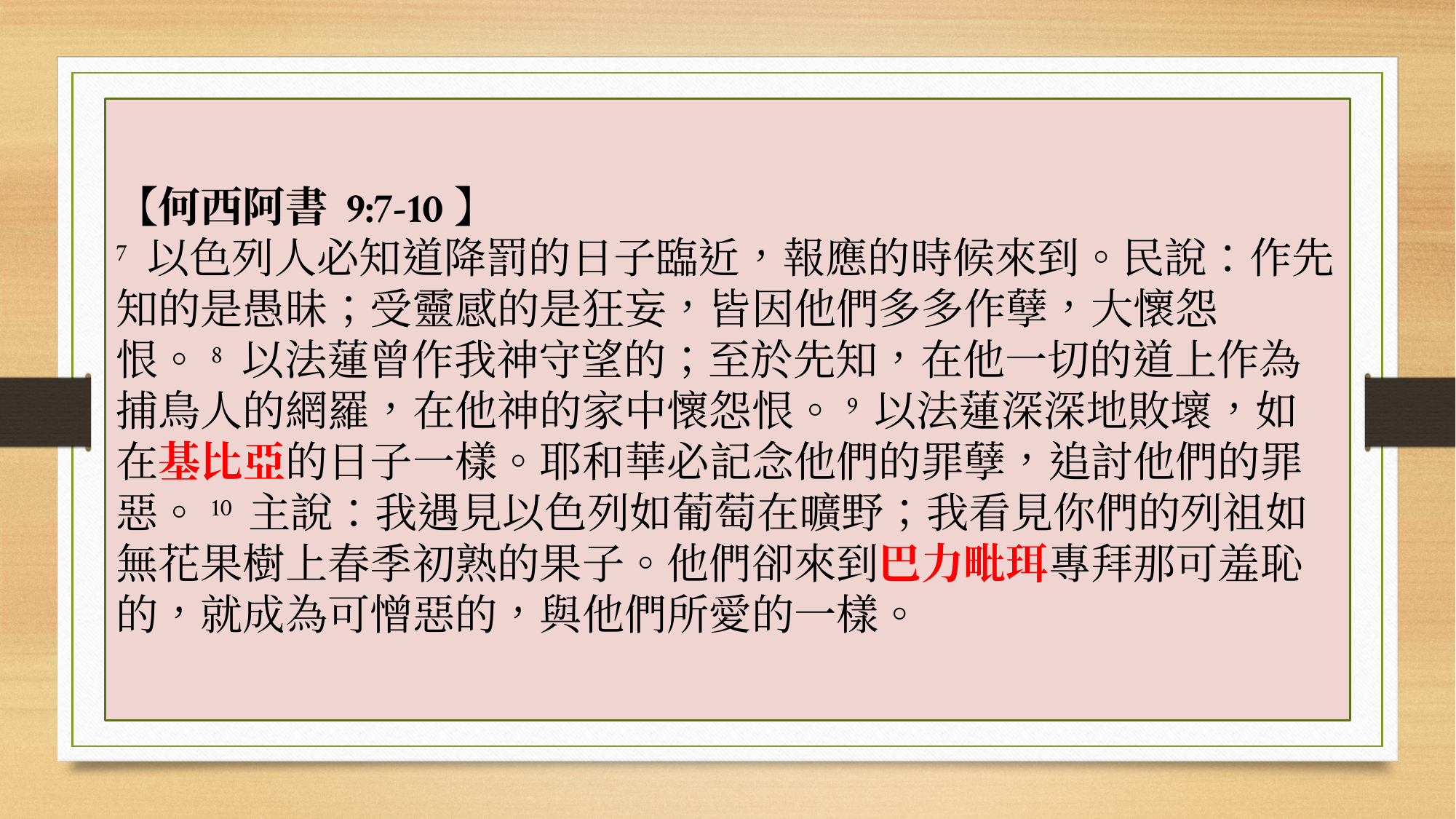

【何西阿書 9:7-10】
7 以色列人必知道降罰的日子臨近，報應的時候來到。民說：作先知的是愚昧；受靈感的是狂妄，皆因他們多多作孽，大懷怨恨。8 以法蓮曾作我神守望的；至於先知，在他一切的道上作為捕鳥人的網羅，在他神的家中懷怨恨。9 以法蓮深深地敗壞，如在基比亞的日子一樣。耶和華必記念他們的罪孽，追討他們的罪惡。10 主說：我遇見以色列如葡萄在曠野；我看見你們的列祖如無花果樹上春季初熟的果子。他們卻來到巴力毗珥專拜那可羞恥的，就成為可憎惡的，與他們所愛的一樣。
#